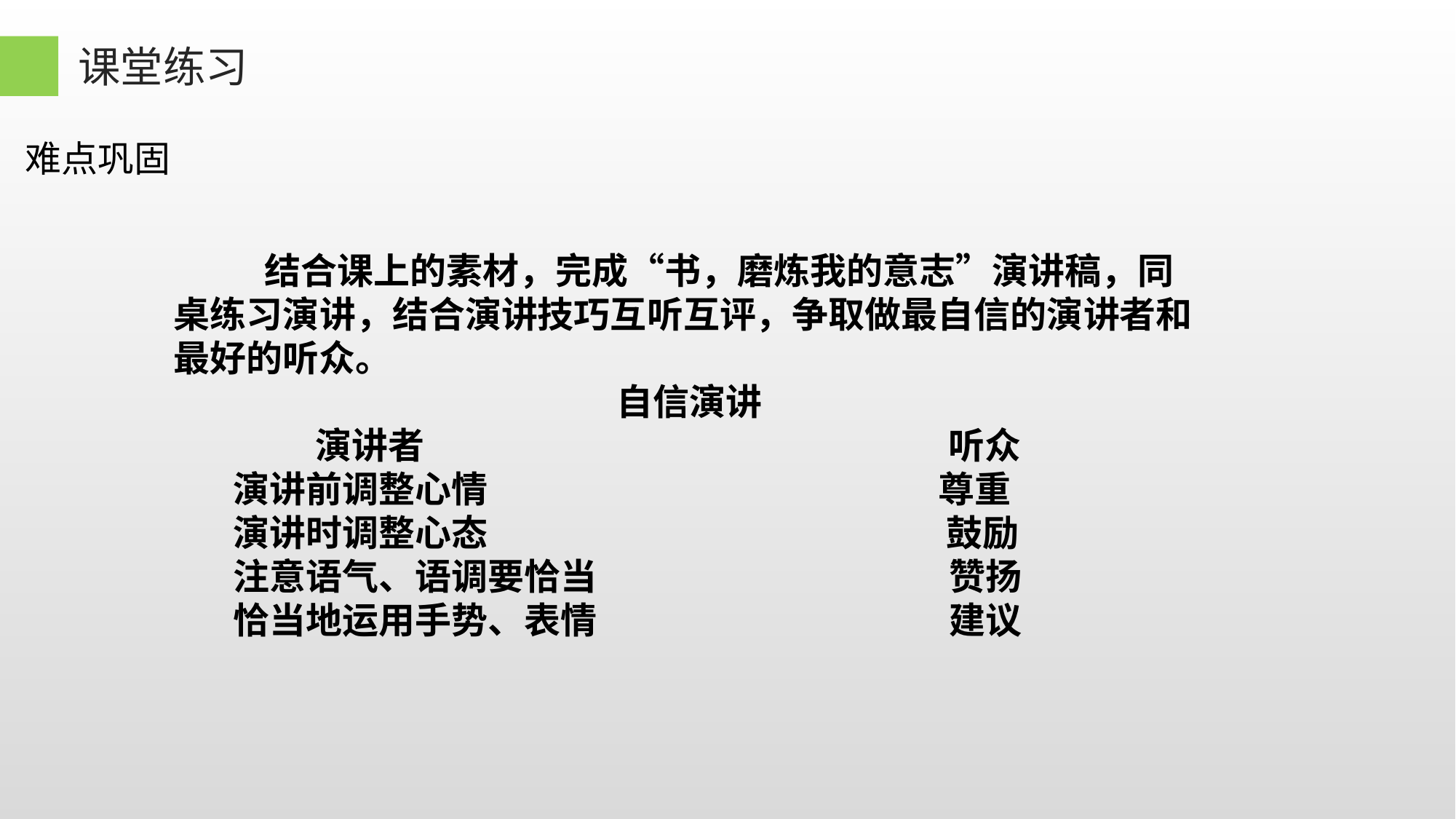

课堂练习

难点巩固
          结合课上的素材，完成“书，磨炼我的意志”演讲稿，同桌练习演讲，结合演讲技巧互听互评，争取做最自信的演讲者和最好的听众。
                                                     自信演讲
         演讲者                                                                听众
演讲前调整心情                                                       尊重
演讲时调整心态                                                        鼓励
注意语气、语调要恰当                                           赞扬
恰当地运用手势、表情                                           建议

9